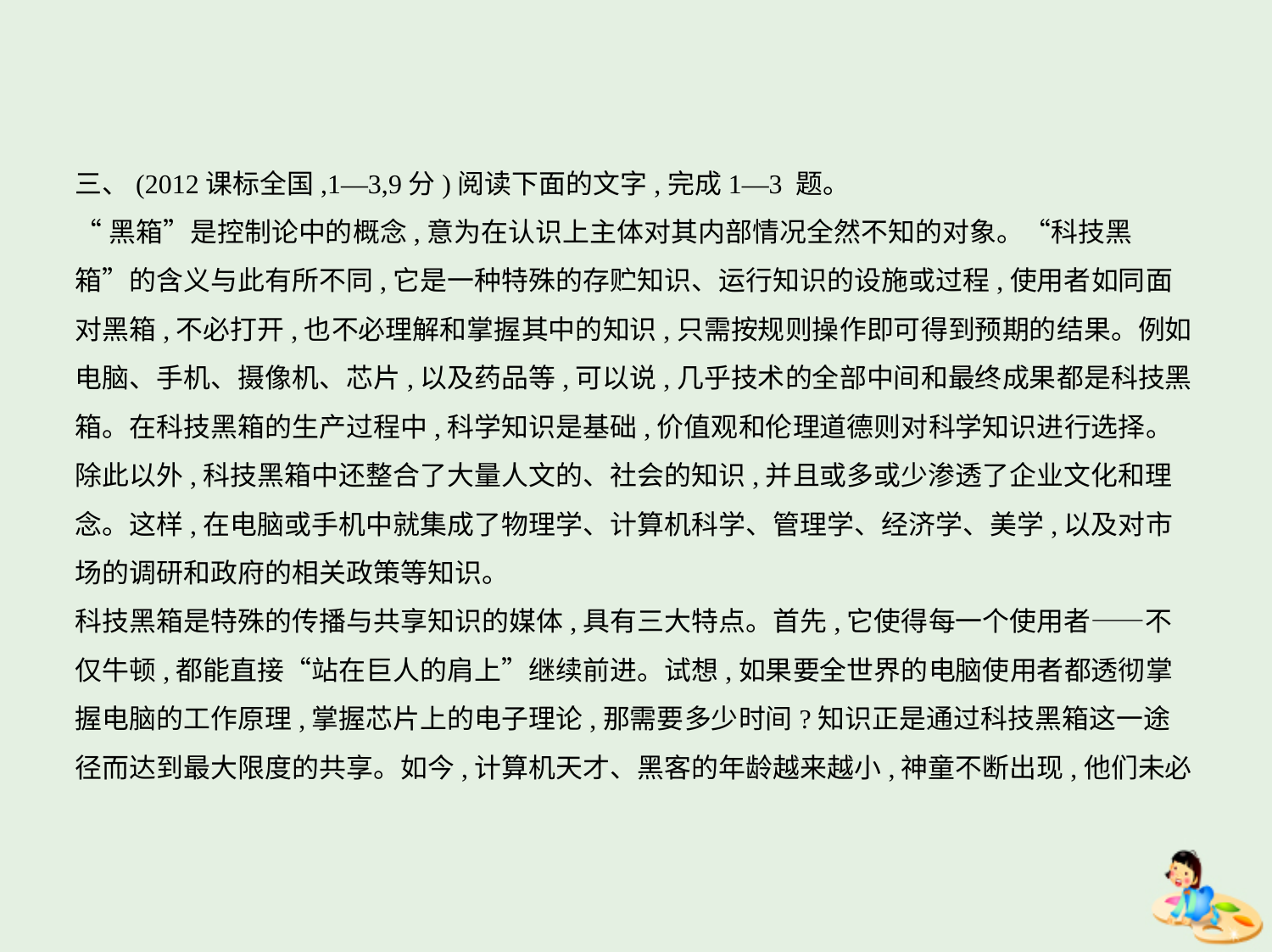

三、(2012课标全国,1—3,9分)阅读下面的文字,完成1—3 题。
“黑箱”是控制论中的概念,意为在认识上主体对其内部情况全然不知的对象。“科技黑
箱”的含义与此有所不同,它是一种特殊的存贮知识、运行知识的设施或过程,使用者如同面
对黑箱,不必打开,也不必理解和掌握其中的知识,只需按规则操作即可得到预期的结果。例如
电脑、手机、摄像机、芯片,以及药品等,可以说,几乎技术的全部中间和最终成果都是科技黑
箱。在科技黑箱的生产过程中,科学知识是基础,价值观和伦理道德则对科学知识进行选择。
除此以外,科技黑箱中还整合了大量人文的、社会的知识,并且或多或少渗透了企业文化和理
念。这样,在电脑或手机中就集成了物理学、计算机科学、管理学、经济学、美学,以及对市
场的调研和政府的相关政策等知识。
科技黑箱是特殊的传播与共享知识的媒体,具有三大特点。首先,它使得每一个使用者——不
仅牛顿,都能直接“站在巨人的肩上”继续前进。试想,如果要全世界的电脑使用者都透彻掌
握电脑的工作原理,掌握芯片上的电子理论,那需要多少时间?知识正是通过科技黑箱这一途
径而达到最大限度的共享。如今,计算机天才、黑客的年龄越来越小,神童不断出现,他们未必